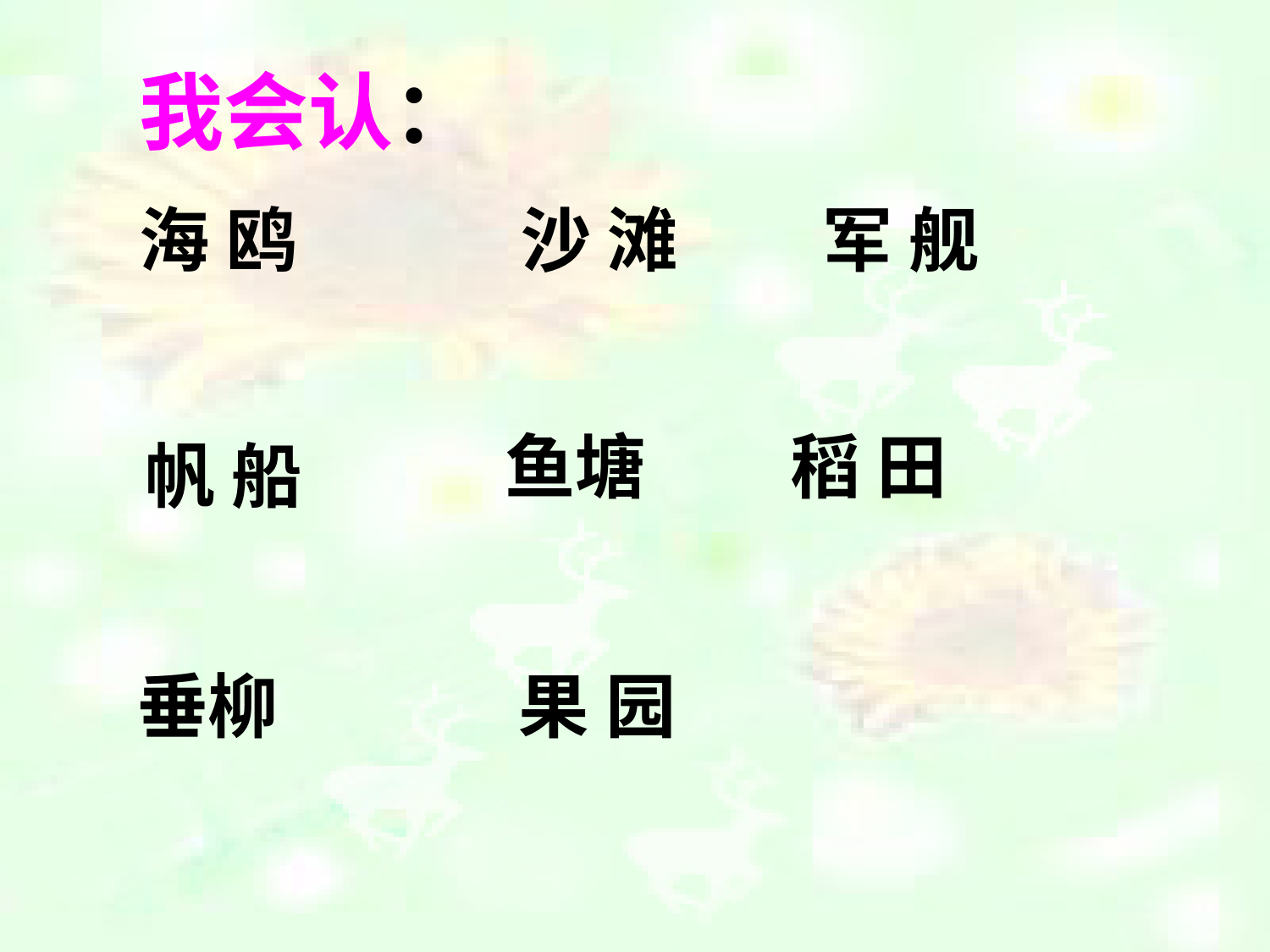

我会认：
海 鸥              沙 滩         军 舰

鱼塘         稻 田

帆 船

垂柳               果 园